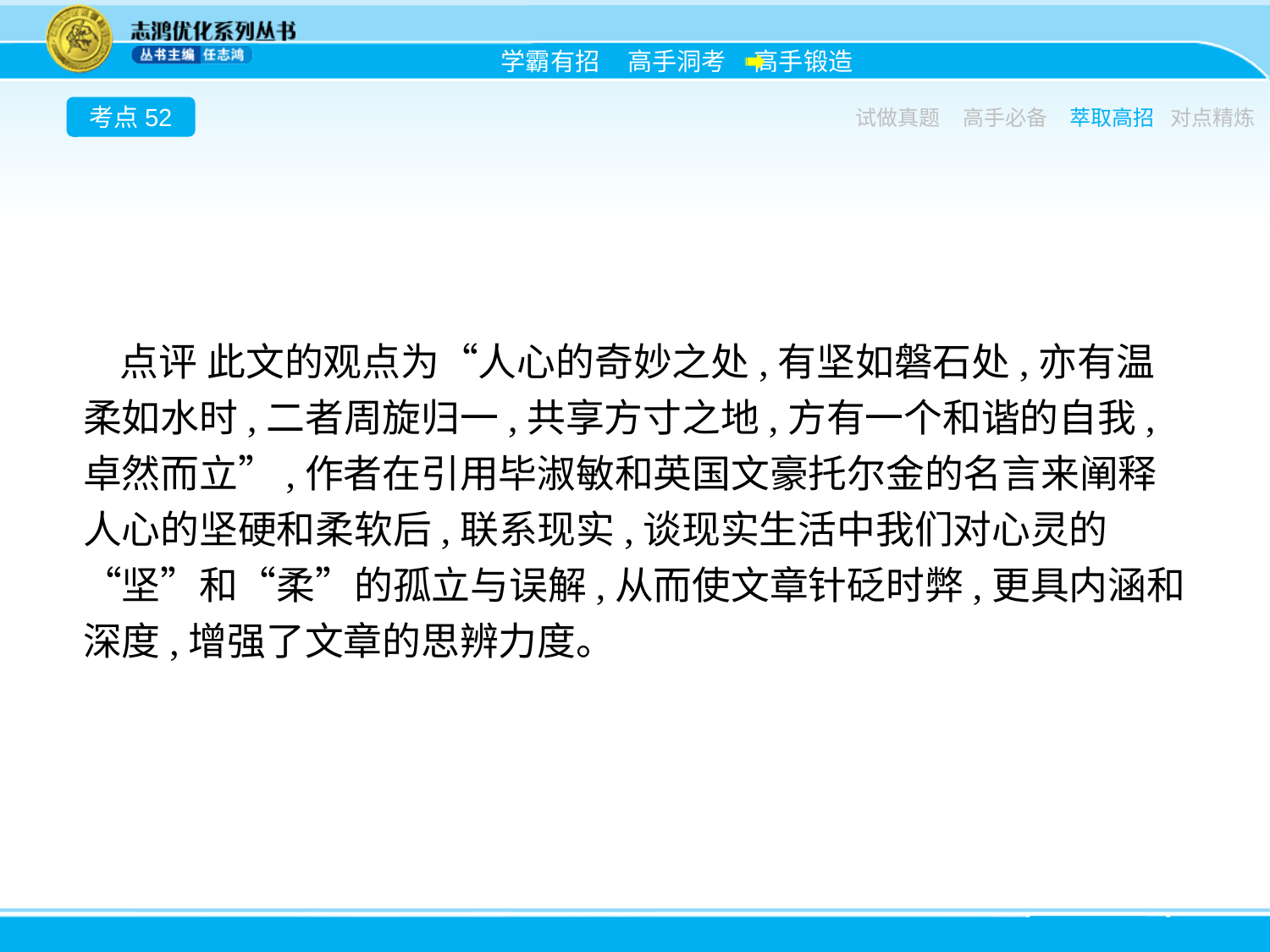

考点52
试做真题
高手必备
萃取高招
对点精炼
点评 此文的观点为“人心的奇妙之处,有坚如磐石处,亦有温柔如水时,二者周旋归一,共享方寸之地,方有一个和谐的自我,卓然而立”,作者在引用毕淑敏和英国文豪托尔金的名言来阐释人心的坚硬和柔软后,联系现实,谈现实生活中我们对心灵的“坚”和“柔”的孤立与误解,从而使文章针砭时弊,更具内涵和深度,增强了文章的思辨力度。